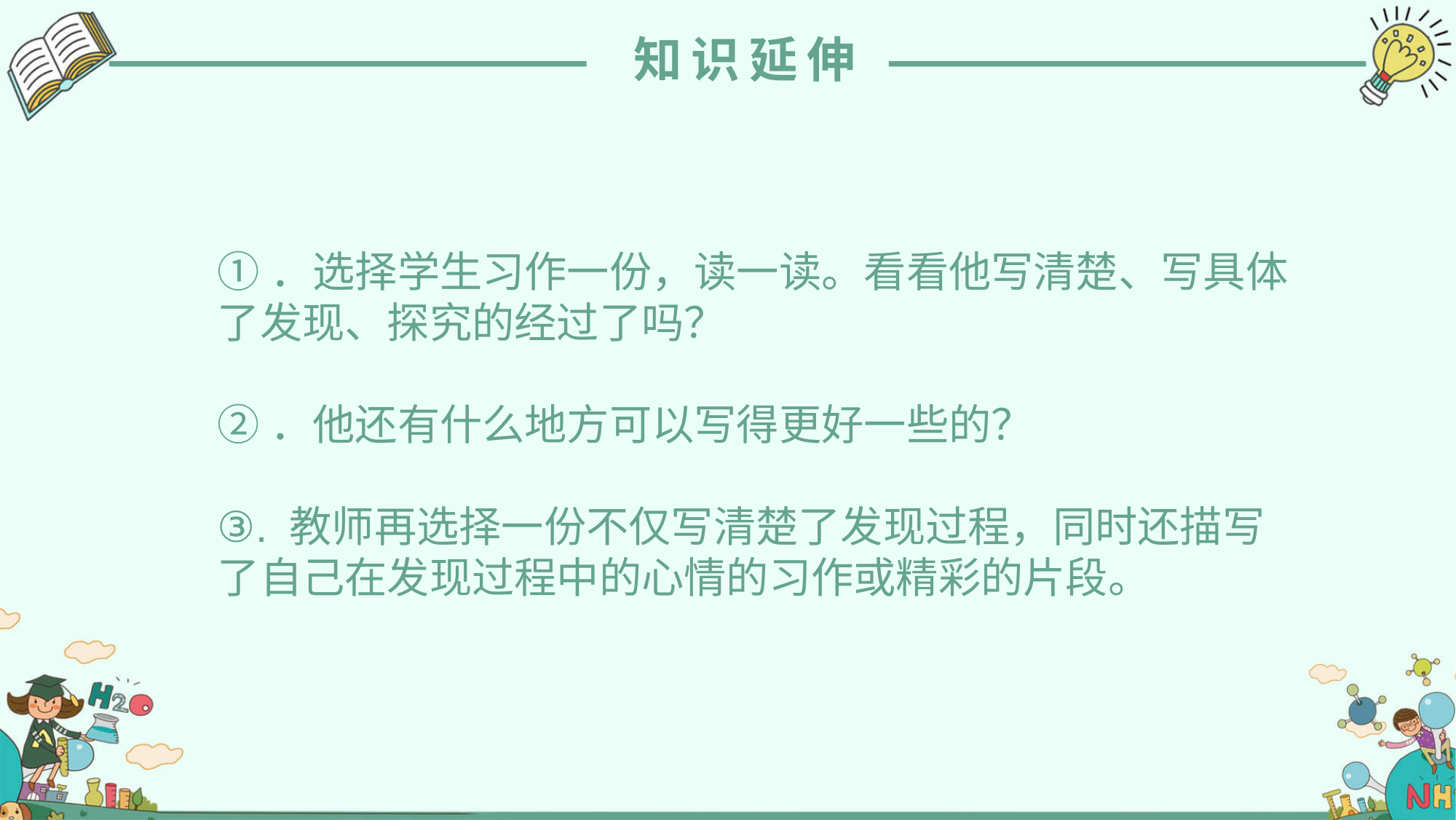

知识延伸

①．选择学生习作一份，读一读。看看他写清楚、写具体了发现、探究的经过了吗？
②．他还有什么地方可以写得更好一些的？
③. 教师再选择一份不仅写清楚了发现过程，同时还描写了自己在发现过程中的心情的习作或精彩的片段。